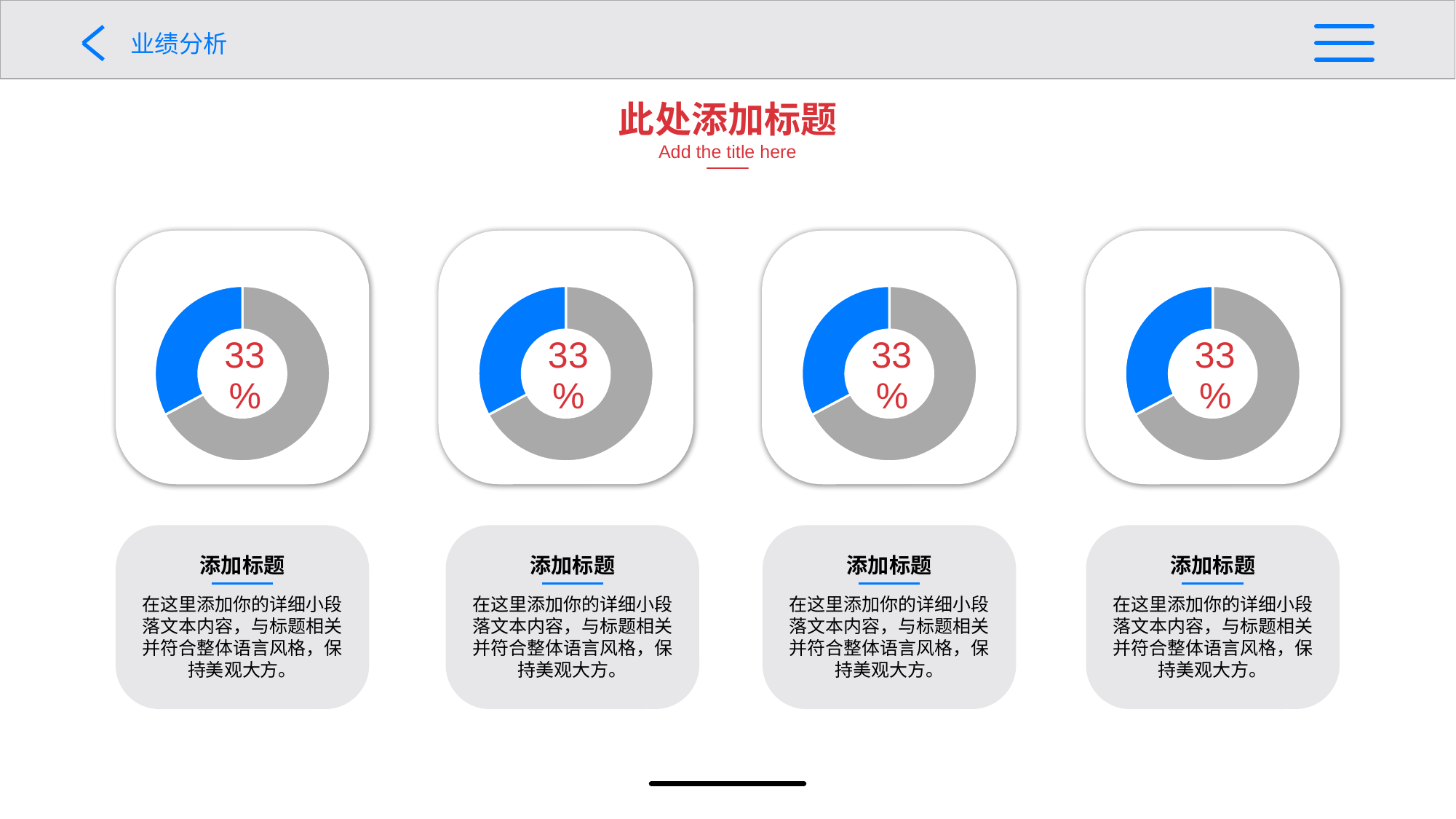

此处添加标题
Add the title here

### Chart

| Category | 销售额 |
|---|---|
| 第一季度 | 8.2 |
| 第二季度 | 4.0 |

### Chart

| Category | 销售额 |
|---|---|
| 第一季度 | 8.2 |
| 第二季度 | 4.0 |

### Chart

| Category | 销售额 |
|---|---|
| 第一季度 | 8.2 |
| 第二季度 | 4.0 |

### Chart

| Category | 销售额 |
|---|---|
| 第一季度 | 8.2 |
| 第二季度 | 4.0 |
添加标题
在这里添加你的详细小段落文本内容，与标题相关并符合整体语言风格，保持美观大方。

添加标题
在这里添加你的详细小段落文本内容，与标题相关并符合整体语言风格，保持美观大方。

添加标题
在这里添加你的详细小段落文本内容，与标题相关并符合整体语言风格，保持美观大方。

添加标题
在这里添加你的详细小段落文本内容，与标题相关并符合整体语言风格，保持美观大方。